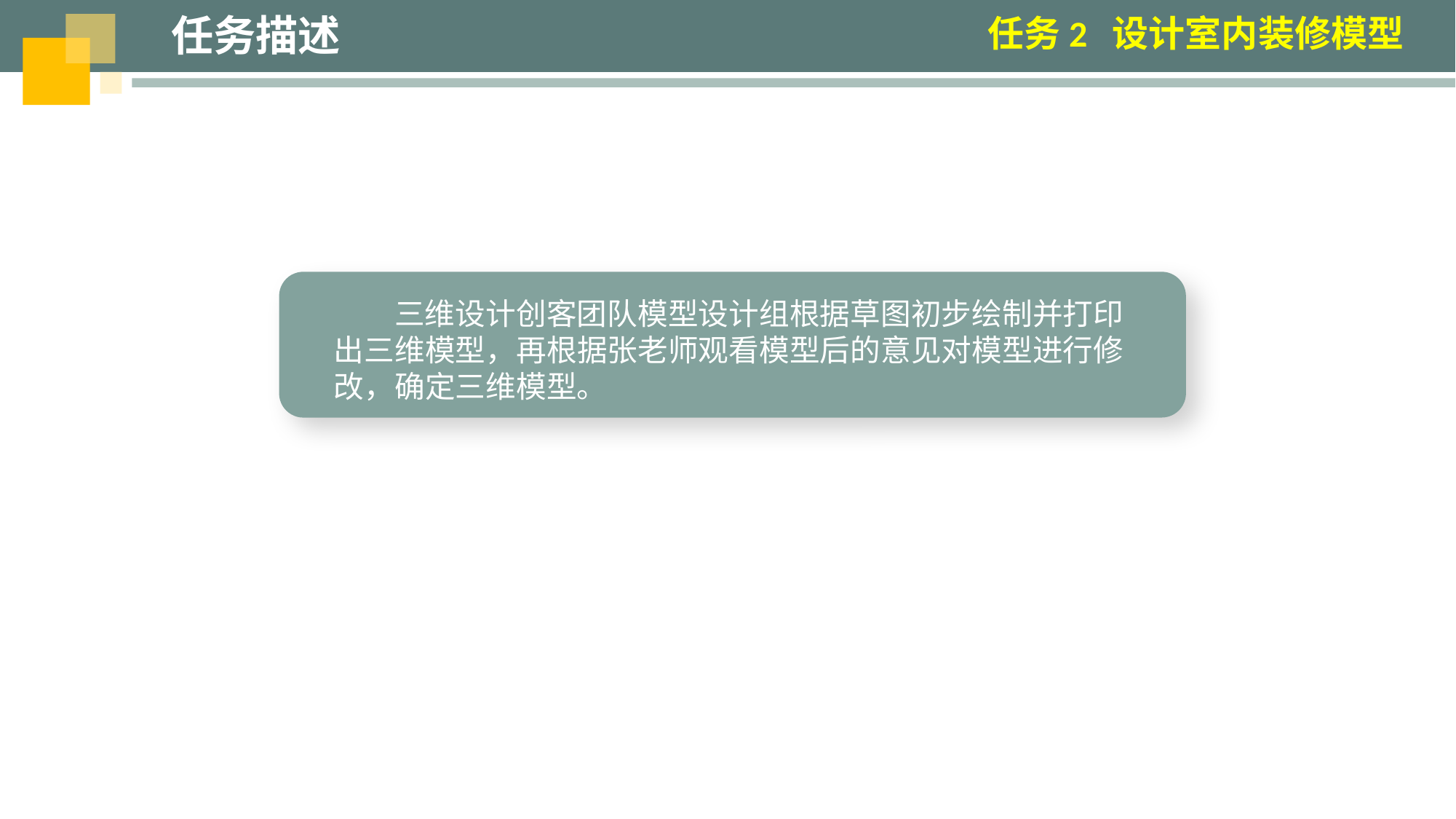

任务描述
任务2  设计室内装修模型

三维设计创客团队模型设计组根据草图初步绘制并打印出三维模型，再根据张老师观看模型后的意见对模型进行修改，确定三维模型。